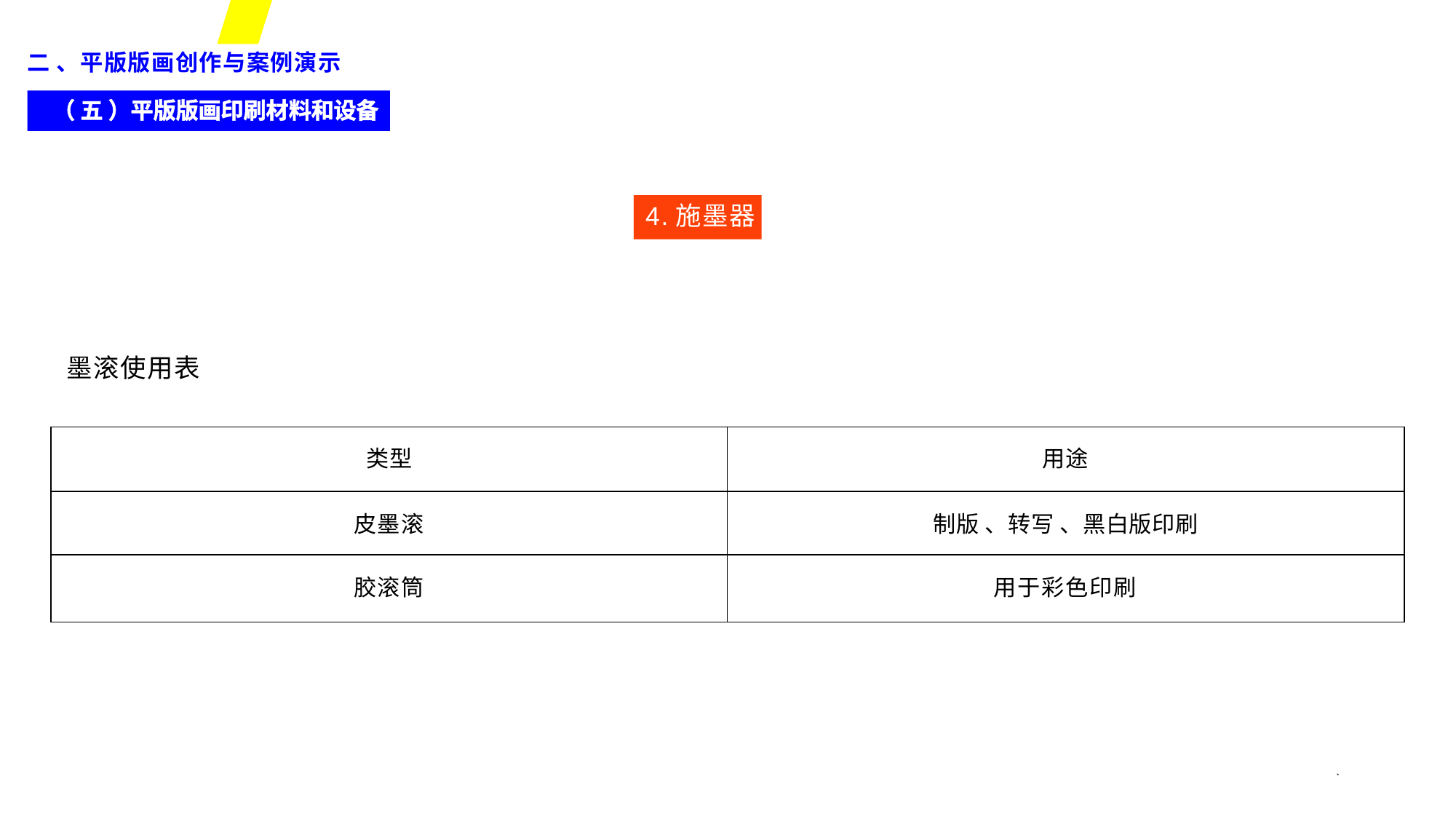

二 、平版版画创作与案例演示

（ 五 ）平版版画印刷材料和设备

4.施墨器

墨滚使用表
| 类型 | 用途 |
| --- | --- |
| 皮墨滚 | 制版 、转写 、黑白版印刷 |
| 胶滚筒 | 用于彩色印刷 |

*